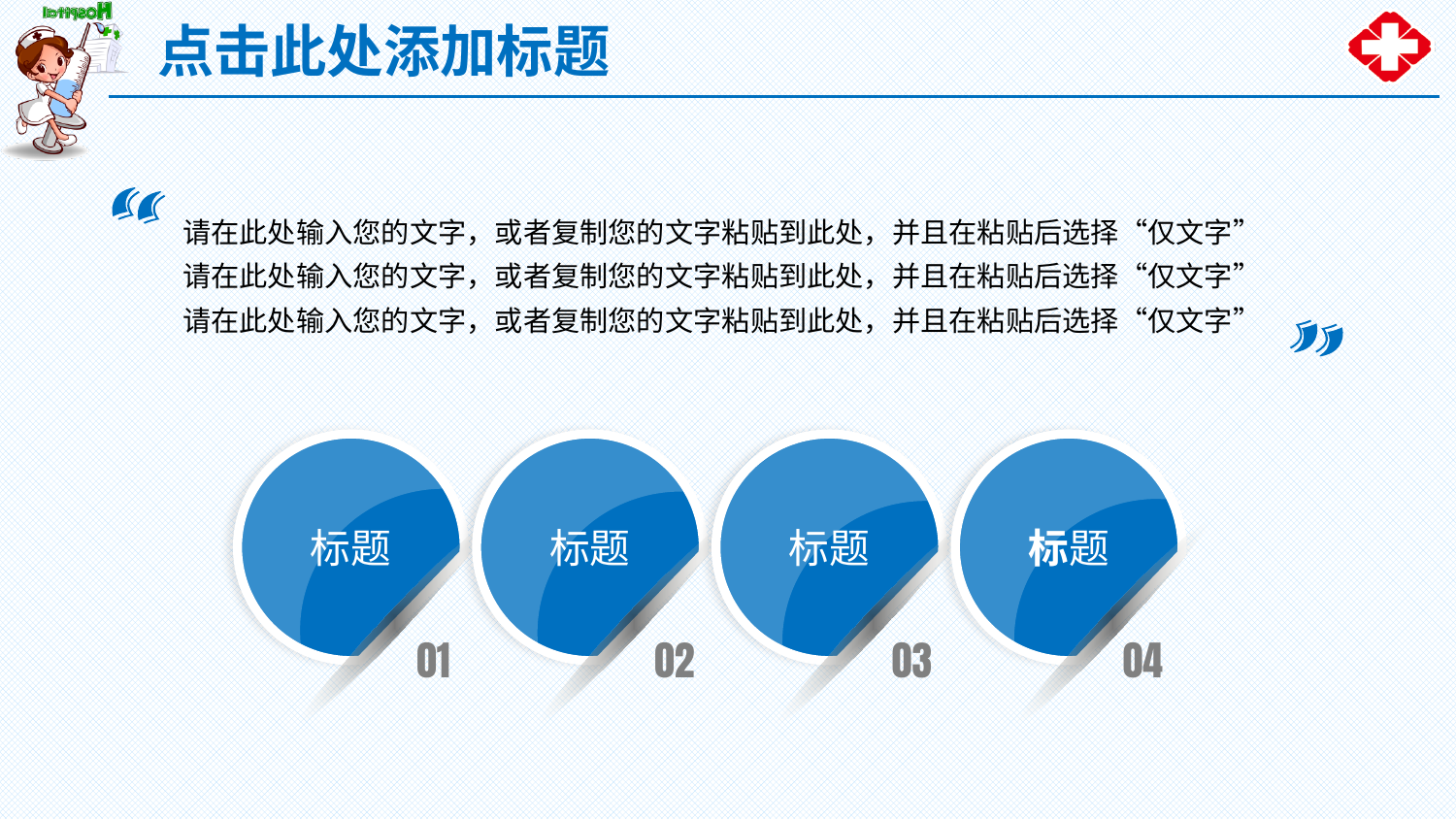

点击此处添加标题
请在此处输入您的文字，或者复制您的文字粘贴到此处，并且在粘贴后选择“仅文字”
请在此处输入您的文字，或者复制您的文字粘贴到此处，并且在粘贴后选择“仅文字”
请在此处输入您的文字，或者复制您的文字粘贴到此处，并且在粘贴后选择“仅文字”

标题

01

标题

02
标题

03
标题

04